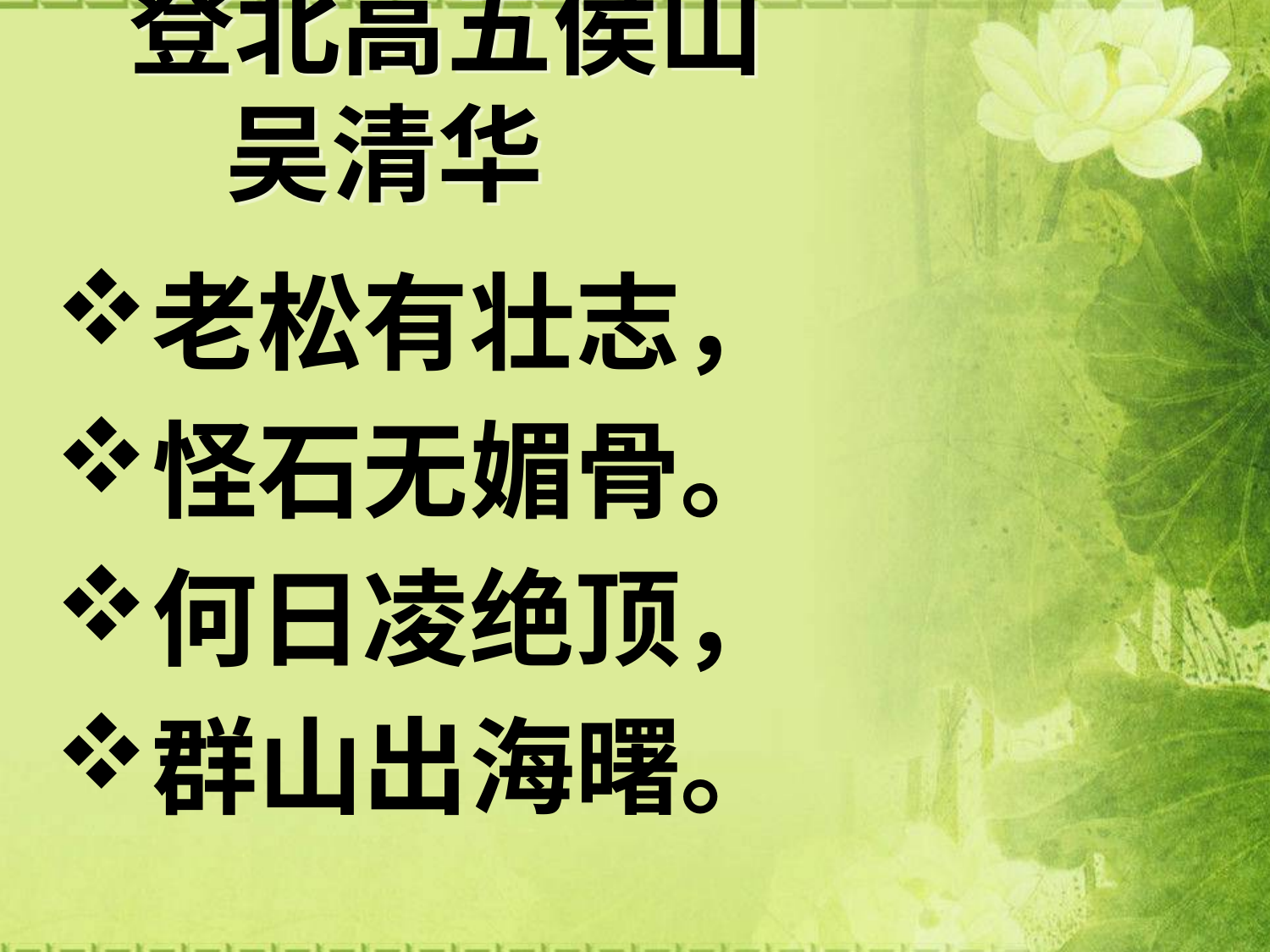

# 登北高五侯山 吴清华

老松有壮志，
怪石无媚骨。
何日凌绝顶，
群山出海曙。